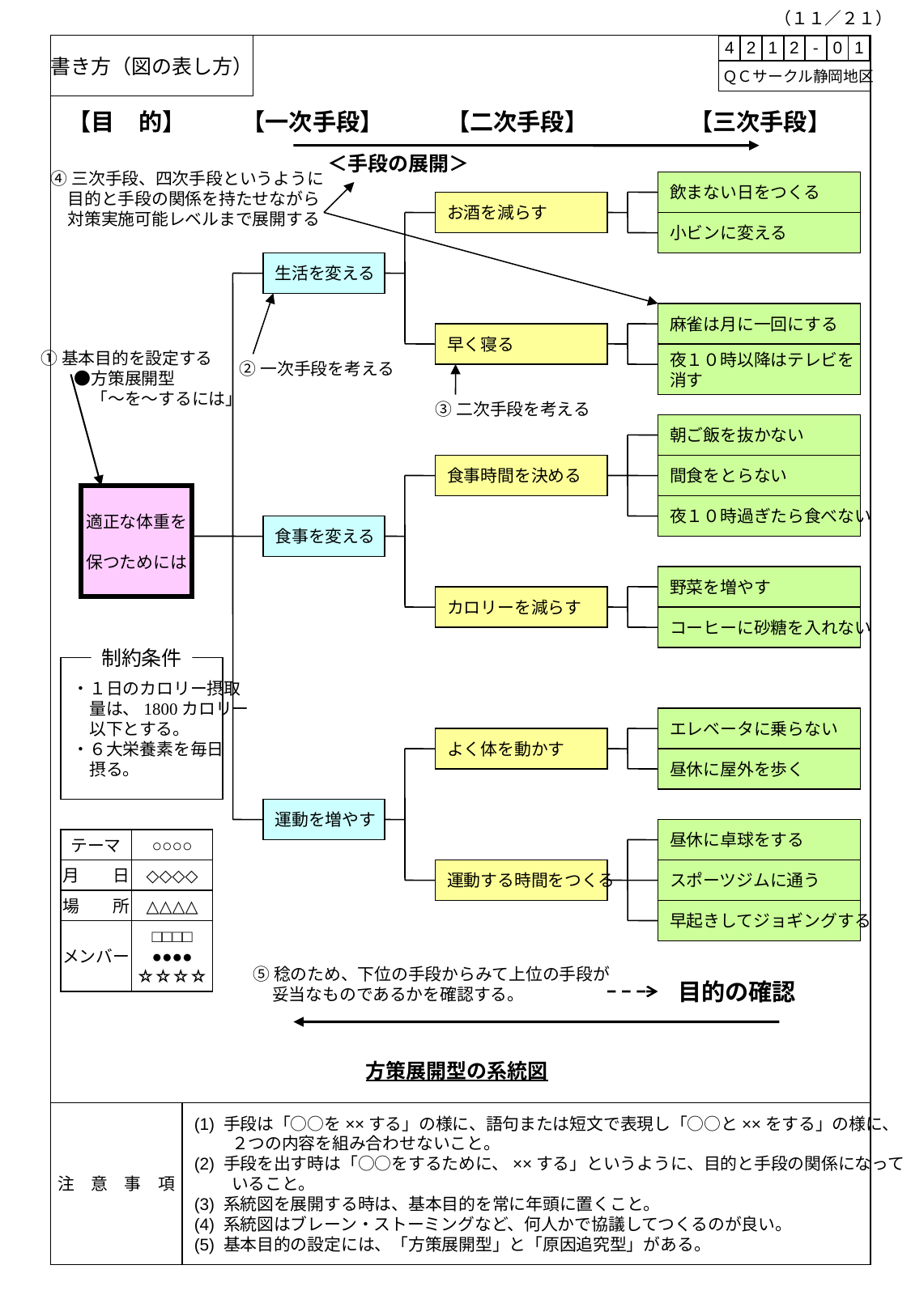

（１１／２１）

書き方（図の表し方）
| 4 | 2 | 1 | 2 | - | 0 | 1 |
| --- | --- | --- | --- | --- | --- | --- |
 ＱＣサークル静岡地区
【目　的】
【一次手段】
【二次手段】
【三次手段】
＜手段の展開＞

④三次手段、四次手段というように
　目的と手段の関係を持たせながら
　対策実施可能レベルまで展開する
飲まない日をつくる

お酒を減らす

小ビンに変える

生活を変える

麻雀は月に一回にする
早く寝る

①基本目的を設定する
　　●方策展開型
　　　「～を～するには」

夜１０時以降はテレビを
消す
②一次手段を考える

③二次手段を考える
朝ご飯を抜かない

食事時間を決める
間食をとらない

適正な体重を

保つためには
夜１０時過ぎたら食べない
食事を変える

野菜を増やす
カロリーを減らす

コーヒーに砂糖を入れない

制約条件
・１日のカロリー摂取
　量は、1800カロリー
　以下とする。
・６大栄養素を毎日
　摂る。
エレベータに乗らない
よく体を動かす

昼休に屋外を歩く

運動を増やす

昼休に卓球をする
テーマ
○○○○

月　　日
◇◇◇◇
運動する時間をつくる
スポーツジムに通う

場　　所
△△△△
早起きしてジョギングする
メンバー
□□□□
●●●●
☆☆☆☆

⑤稔のため、下位の手段からみて上位の手段が
    妥当なものであるかを確認する。
目的の確認

方策展開型の系統図
注　意　事　項
(1) 手段は「○○を××する」の様に、語句または短文で表現し「○○と××をする」の様に、
　　 ２つの内容を組み合わせないこと。
(2) 手段を出す時は「○○をするために、××する」というように、目的と手段の関係になって
　　 いること。
(3) 系統図を展開する時は、基本目的を常に年頭に置くこと。
(4) 系統図はブレーン・ストーミングなど、何人かで協議してつくるのが良い。
(5) 基本目的の設定には、「方策展開型」と「原因追究型」がある。